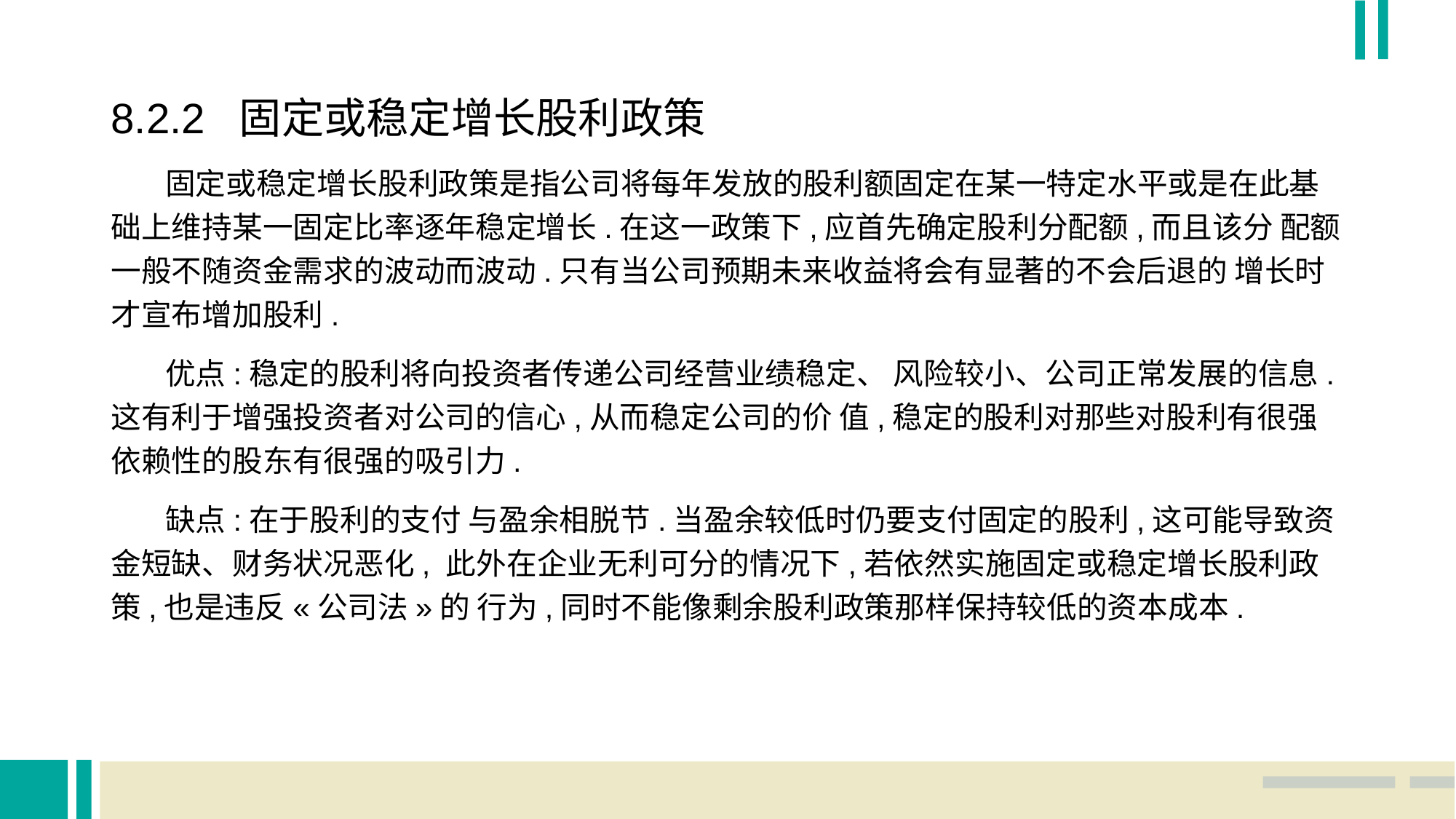

8.2.2  固定或稳定增长股利政策
       固定或稳定增长股利政策是指公司将每年发放的股利额固定在某一特定水平或是在此基础上维持某一固定比率逐年稳定增长.在这一政策下,应首先确定股利分配额,而且该分 配额一般不随资金需求的波动而波动.只有当公司预期未来收益将会有显著的不会后退的 增长时才宣布增加股利.
       优点:稳定的股利将向投资者传递公司经营业绩稳定、 风险较小、公司正常发展的信息.这有利于增强投资者对公司的信心,从而稳定公司的价 值,稳定的股利对那些对股利有很强依赖性的股东有很强的吸引力.
       缺点:在于股利的支付 与盈余相脱节.当盈余较低时仍要支付固定的股利,这可能导致资金短缺、财务状况恶化, 此外在企业无利可分的情况下,若依然实施固定或稳定增长股利政策,也是违反«公司法»的 行为,同时不能像剩余股利政策那样保持较低的资本成本.